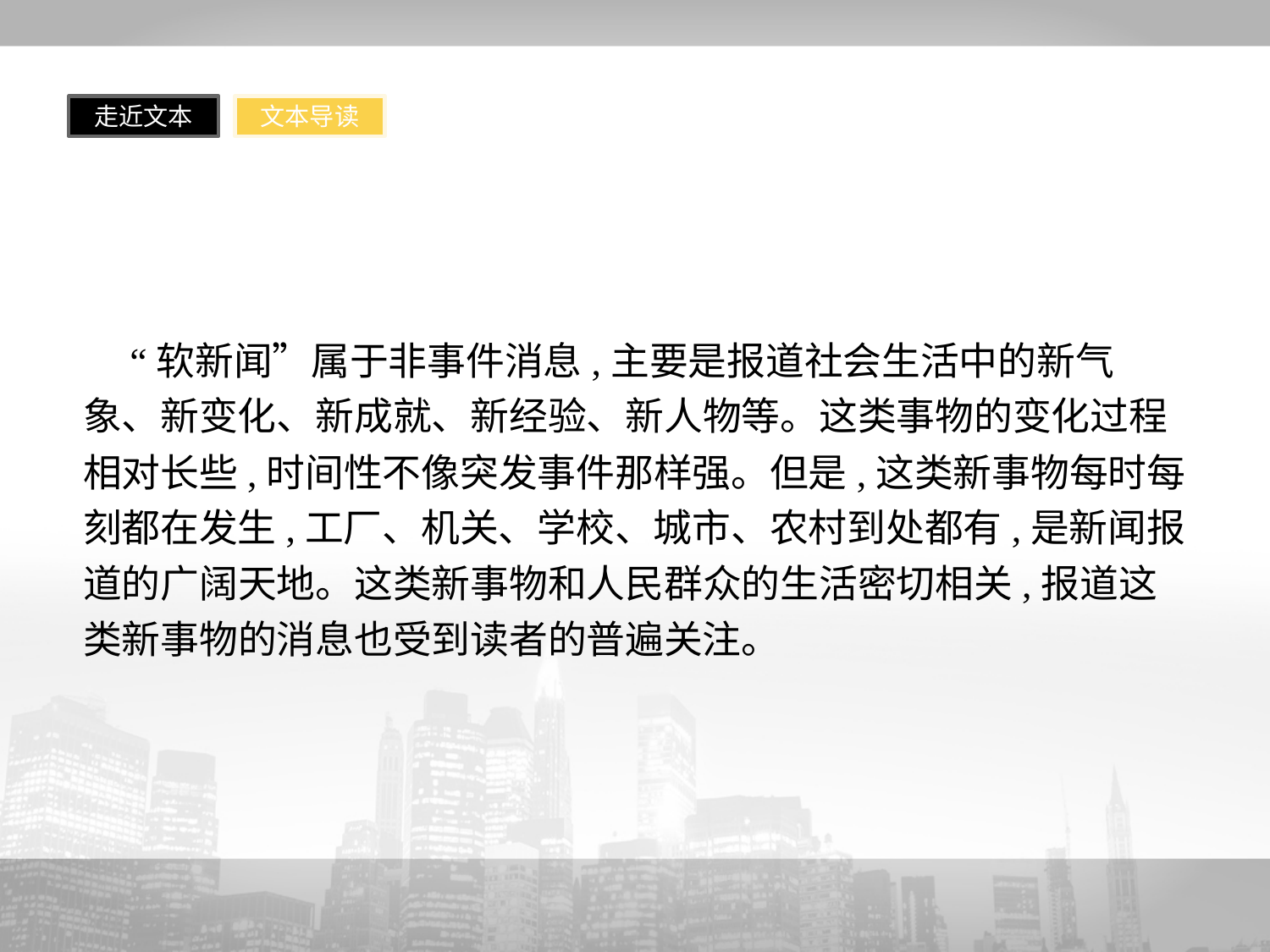

走近文本
文本导读
 “软新闻”属于非事件消息,主要是报道社会生活中的新气象、新变化、新成就、新经验、新人物等。这类事物的变化过程相对长些,时间性不像突发事件那样强。但是,这类新事物每时每刻都在发生,工厂、机关、学校、城市、农村到处都有,是新闻报道的广阔天地。这类新事物和人民群众的生活密切相关,报道这类新事物的消息也受到读者的普遍关注。